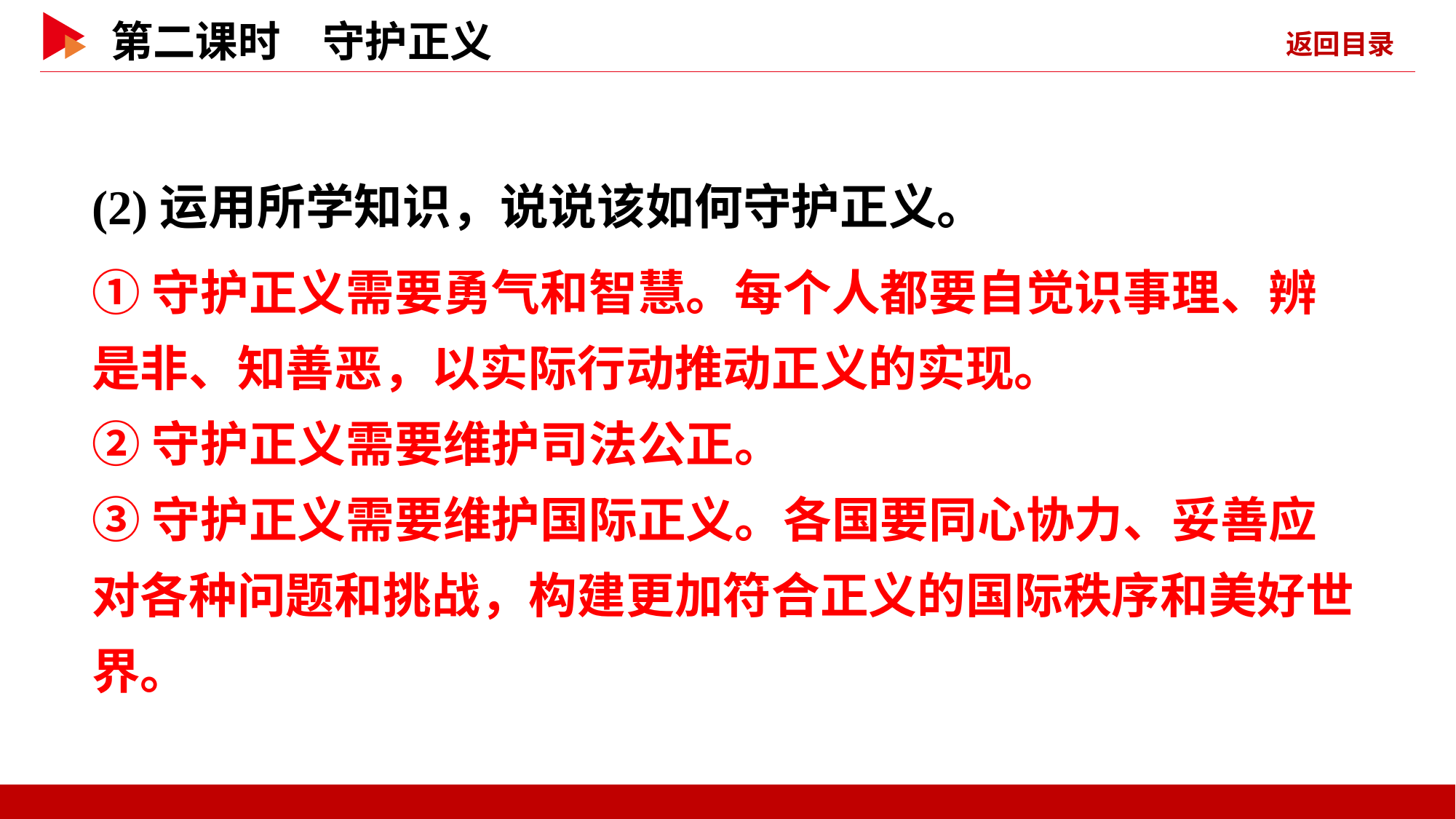

(2)运用所学知识，说说该如何守护正义。
①守护正义需要勇气和智慧。每个人都要自觉识事理、辨是非、知善恶，以实际行动推动正义的实现。
②守护正义需要维护司法公正。
③守护正义需要维护国际正义。各国要同心协力、妥善应对各种问题和挑战，构建更加符合正义的国际秩序和美好世界。